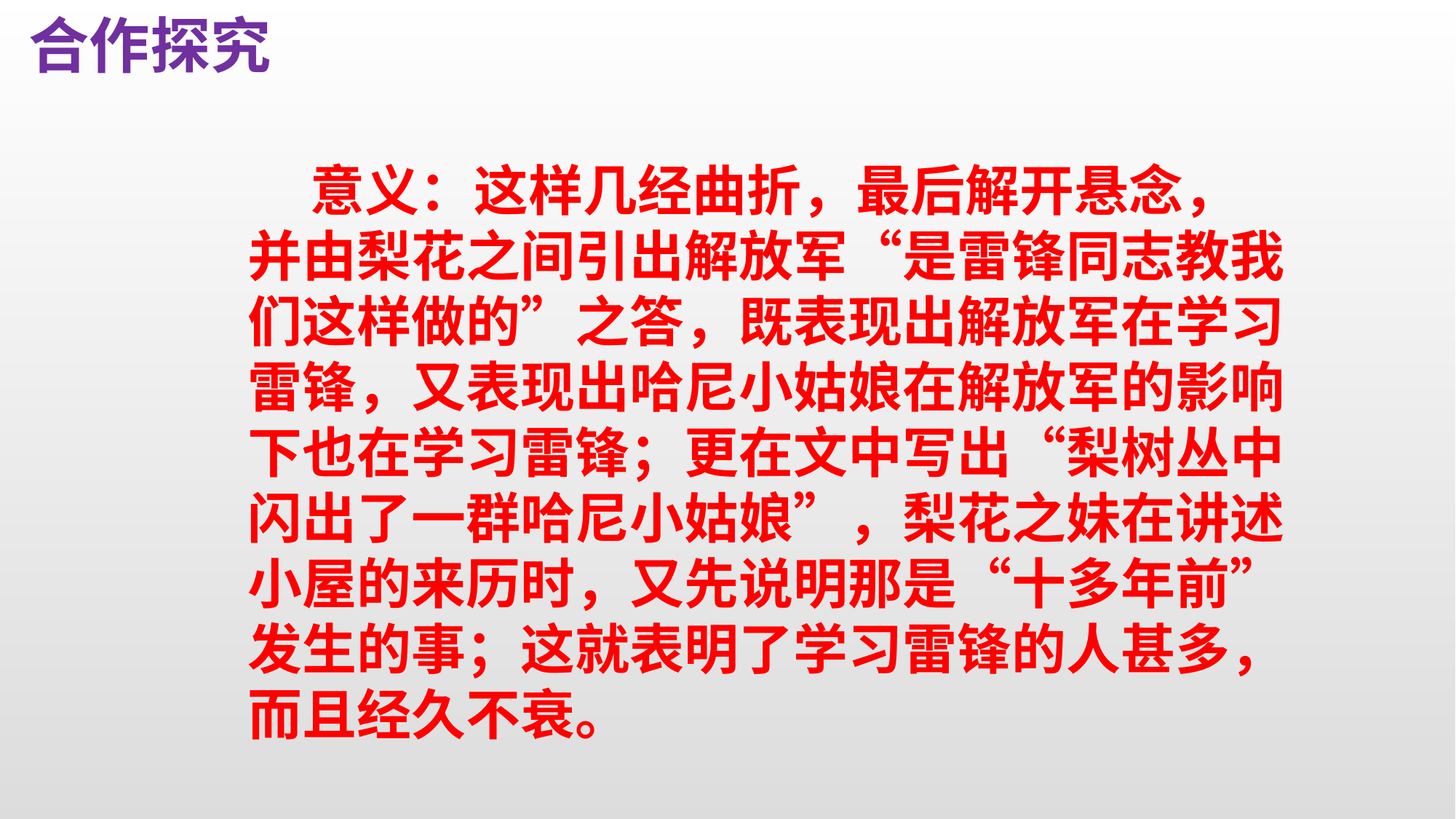

合作探究
    意义：这样几经曲折，最后解开悬念，并由梨花之间引出解放军“是雷锋同志教我们这样做的”之答，既表现出解放军在学习雷锋，又表现出哈尼小姑娘在解放军的影响下也在学习雷锋；更在文中写出“梨树丛中闪出了一群哈尼小姑娘”，梨花之妹在讲述小屋的来历时，又先说明那是“十多年前”发生的事；这就表明了学习雷锋的人甚多，而且经久不衰。